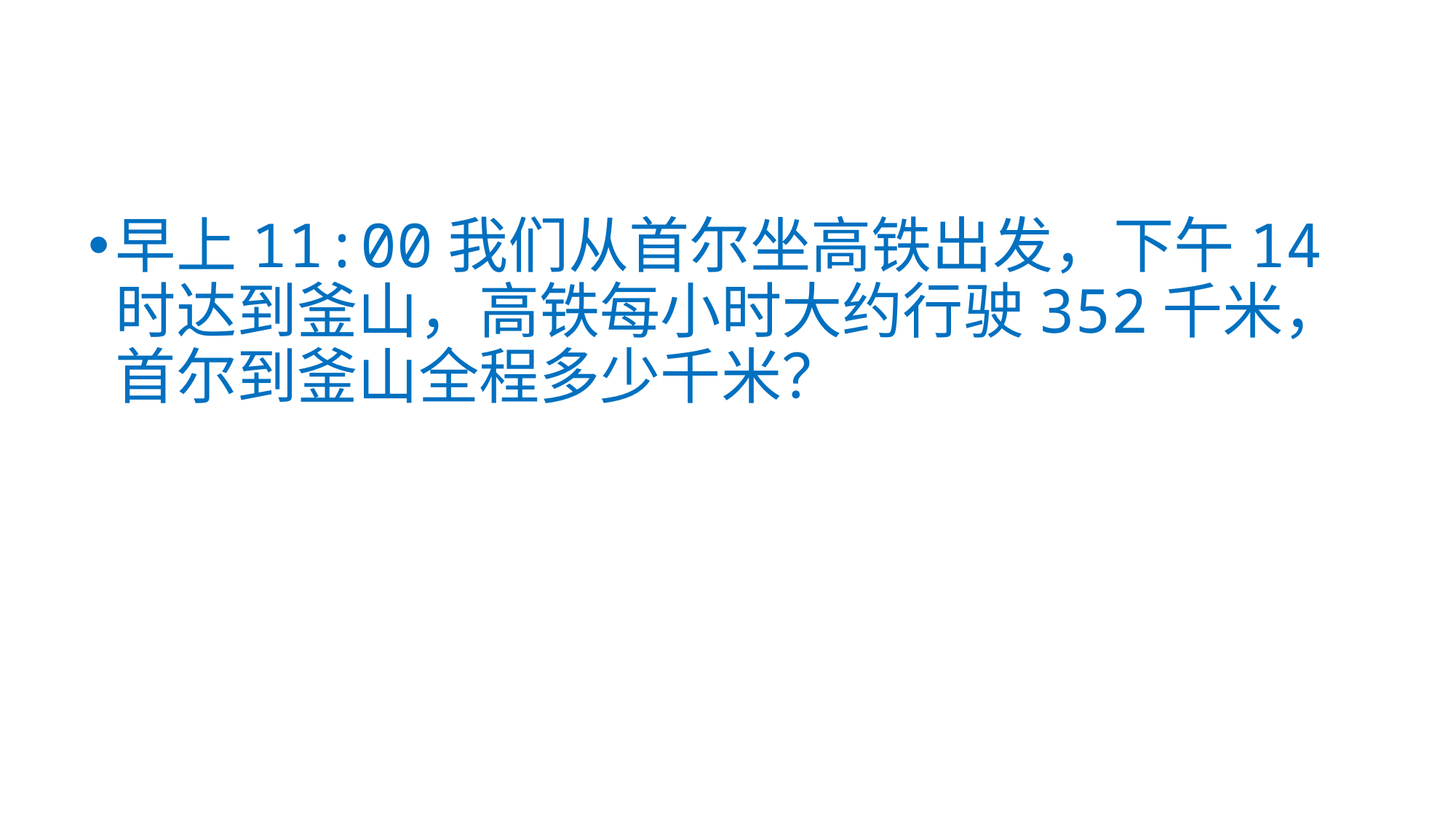

早上11:00我们从首尔坐高铁出发，下午14时达到釜山，高铁每小时大约行驶352千米，首尔到釜山全程多少千米？